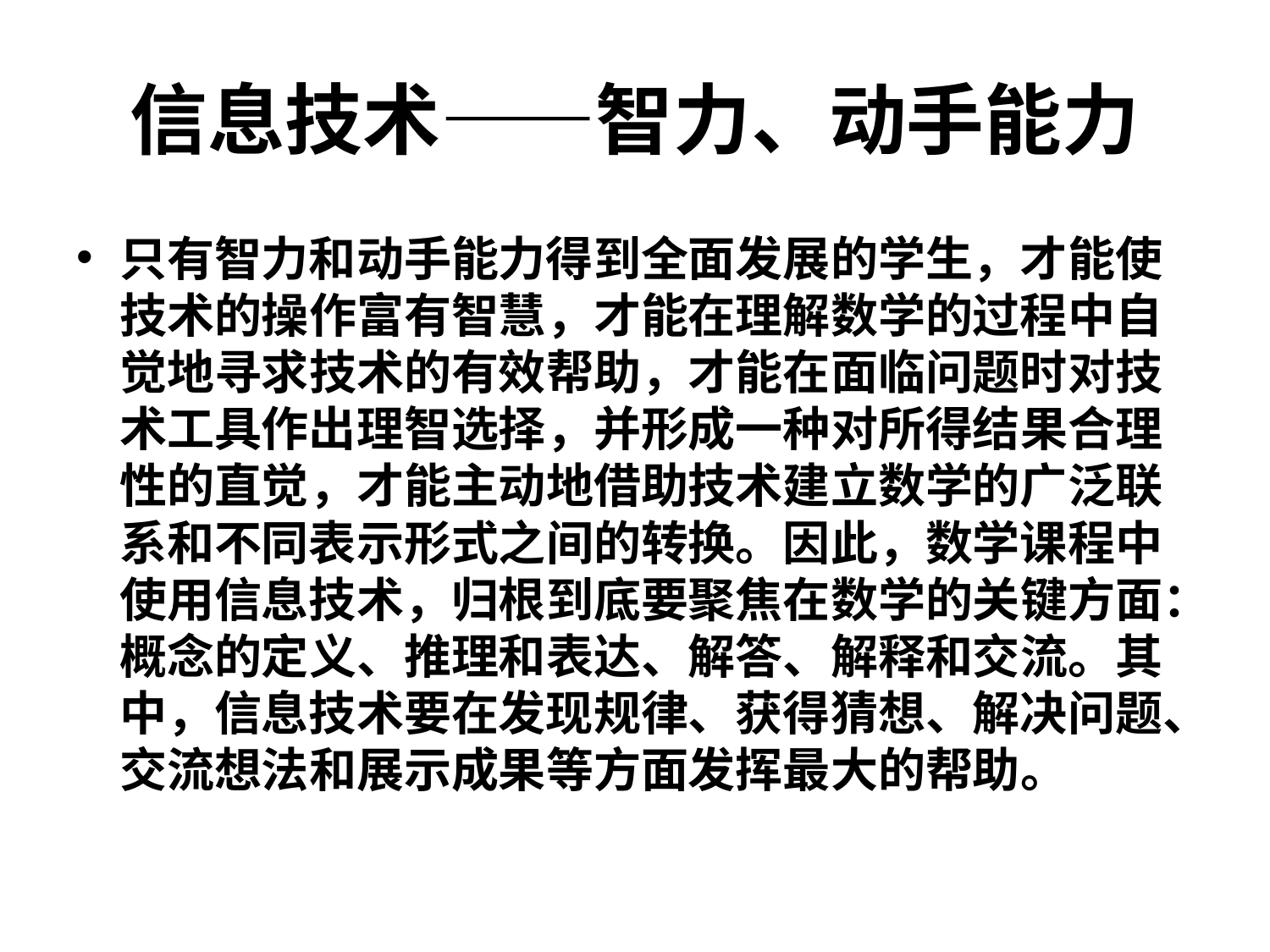

# 信息技术——智力、动手能力
只有智力和动手能力得到全面发展的学生，才能使技术的操作富有智慧，才能在理解数学的过程中自觉地寻求技术的有效帮助，才能在面临问题时对技术工具作出理智选择，并形成一种对所得结果合理性的直觉，才能主动地借助技术建立数学的广泛联系和不同表示形式之间的转换。因此，数学课程中使用信息技术，归根到底要聚焦在数学的关键方面：概念的定义、推理和表达、解答、解释和交流。其中，信息技术要在发现规律、获得猜想、解决问题、交流想法和展示成果等方面发挥最大的帮助。